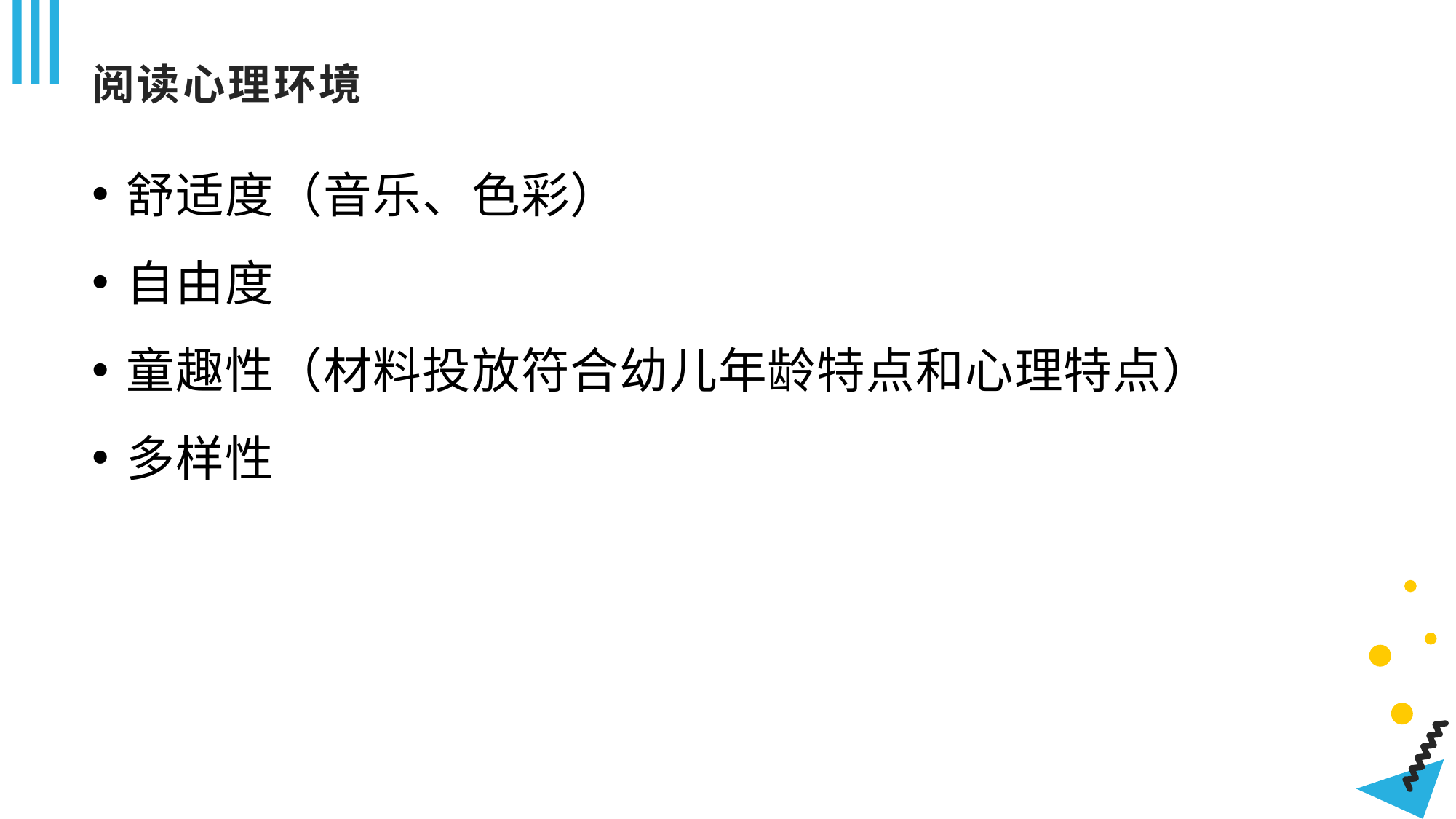

# 阅读心理环境
舒适度（音乐、色彩）
自由度
童趣性（材料投放符合幼儿年龄特点和心理特点）
多样性